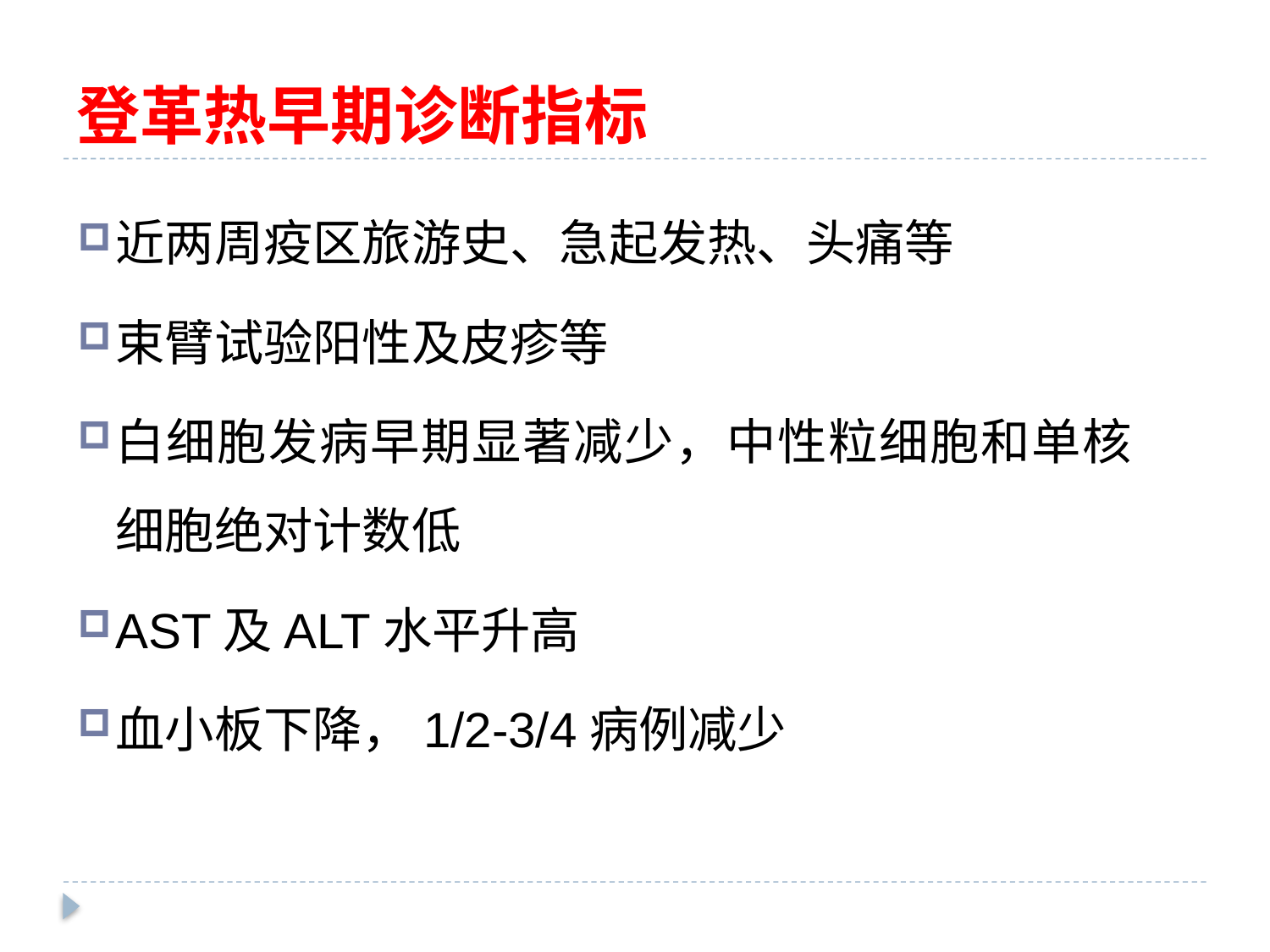

# 登革热早期诊断指标
近两周疫区旅游史、急起发热、头痛等
束臂试验阳性及皮疹等
白细胞发病早期显著减少，中性粒细胞和单核细胞绝对计数低
AST及ALT水平升高
血小板下降，1/2-3/4病例减少